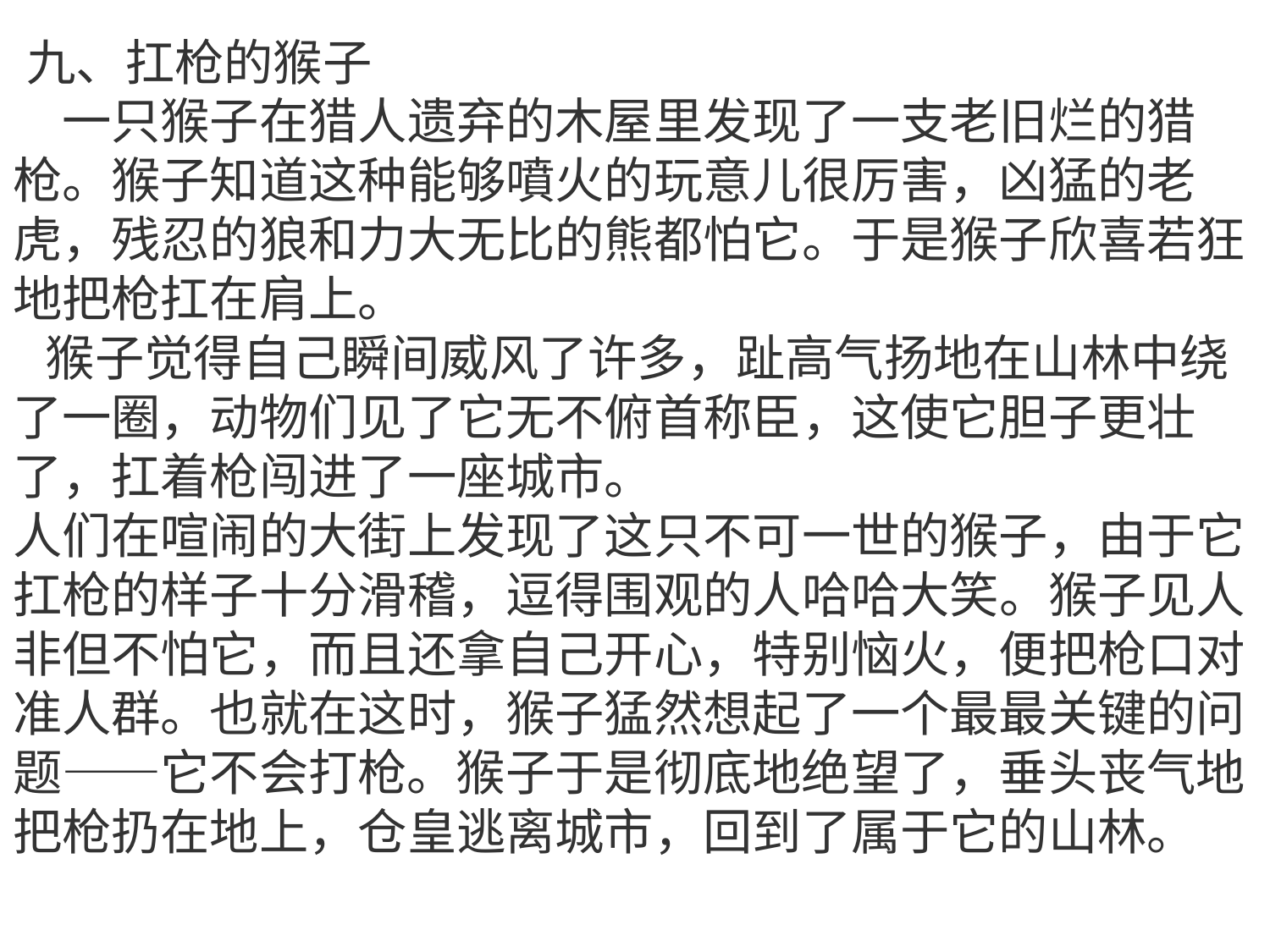

九、扛枪的猴子
　一只猴子在猎人遗弃的木屋里发现了一支老旧烂的猎枪。猴子知道这种能够噴火的玩意儿很厉害，凶猛的老虎，残忍的狼和力大无比的熊都怕它。于是猴子欣喜若狂地把枪扛在肩上。
   猴子觉得自己瞬间威风了许多，趾高气扬地在山林中绕了一圈，动物们见了它无不俯首称臣，这使它胆子更壮了，扛着枪闯进了一座城市。
人们在喧闹的大街上发现了这只不可一世的猴子，由于它扛枪的样子十分滑稽，逗得围观的人哈哈大笑。猴子见人非但不怕它，而且还拿自己开心，特别恼火，便把枪口对准人群。也就在这时，猴子猛然想起了一个最最关键的问题——它不会打枪。猴子于是彻底地绝望了，垂头丧气地把枪扔在地上，仓皇逃离城市，回到了属于它的山林。